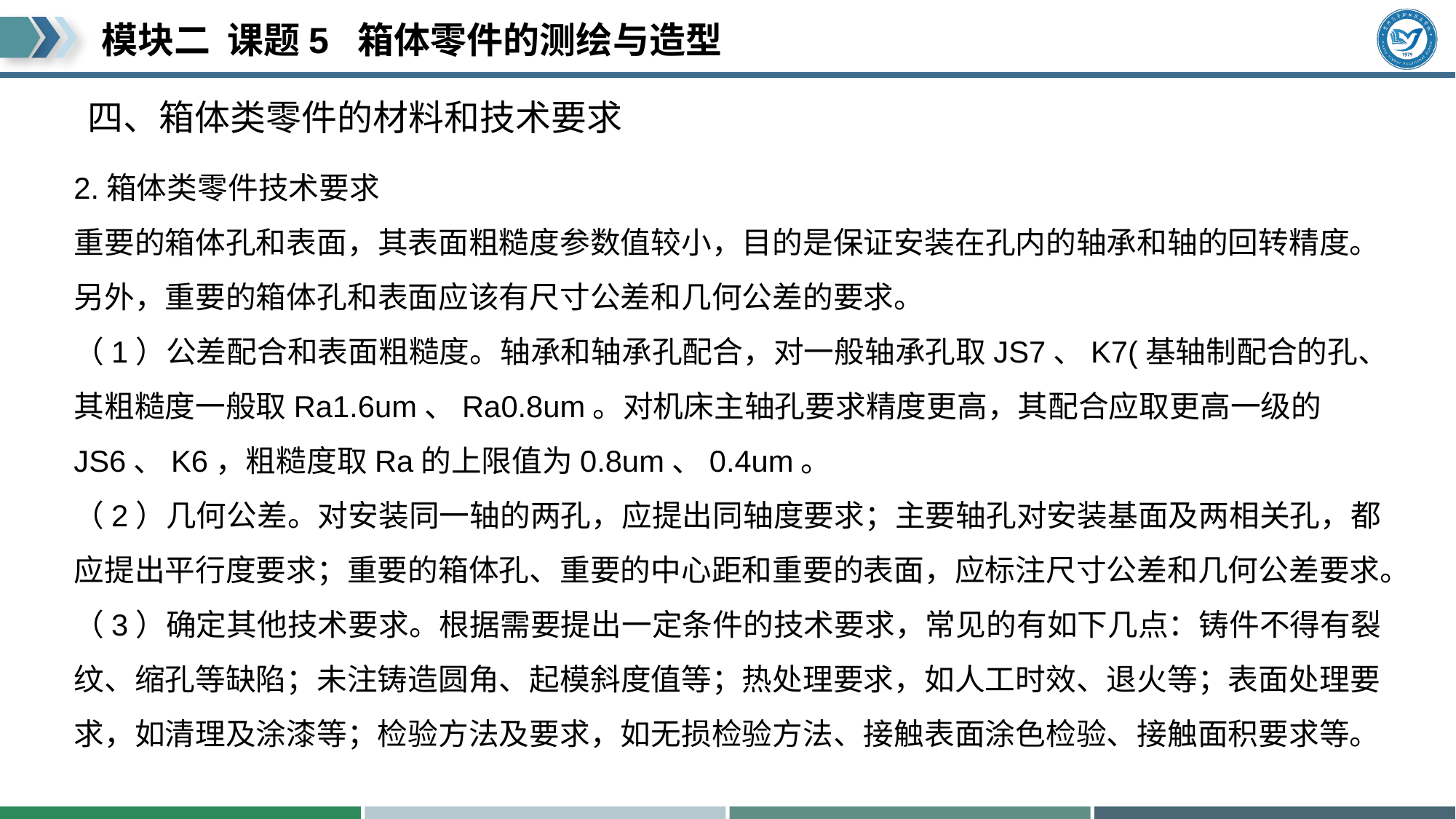

# 四、箱体类零件的材料和技术要求
2.箱体类零件技术要求
重要的箱体孔和表面，其表面粗糙度参数值较小，目的是保证安装在孔内的轴承和轴的回转精度。另外，重要的箱体孔和表面应该有尺寸公差和几何公差的要求。
（1）公差配合和表面粗糙度。轴承和轴承孔配合，对一般轴承孔取JS7、K7(基轴制配合的孔、其粗糙度一般取Ra1.6um、Ra0.8um。对机床主轴孔要求精度更高，其配合应取更高一级的JS6、K6，粗糙度取Ra的上限值为0.8um、0.4um。
（2）几何公差。对安装同一轴的两孔，应提出同轴度要求；主要轴孔对安装基面及两相关孔，都应提出平行度要求；重要的箱体孔、重要的中心距和重要的表面，应标注尺寸公差和几何公差要求。
（3）确定其他技术要求。根据需要提出一定条件的技术要求，常见的有如下几点：铸件不得有裂纹、缩孔等缺陷；未注铸造圆角、起模斜度值等；热处理要求，如人工时效、退火等；表面处理要求，如清理及涂漆等；检验方法及要求，如无损检验方法、接触表面涂色检验、接触面积要求等。